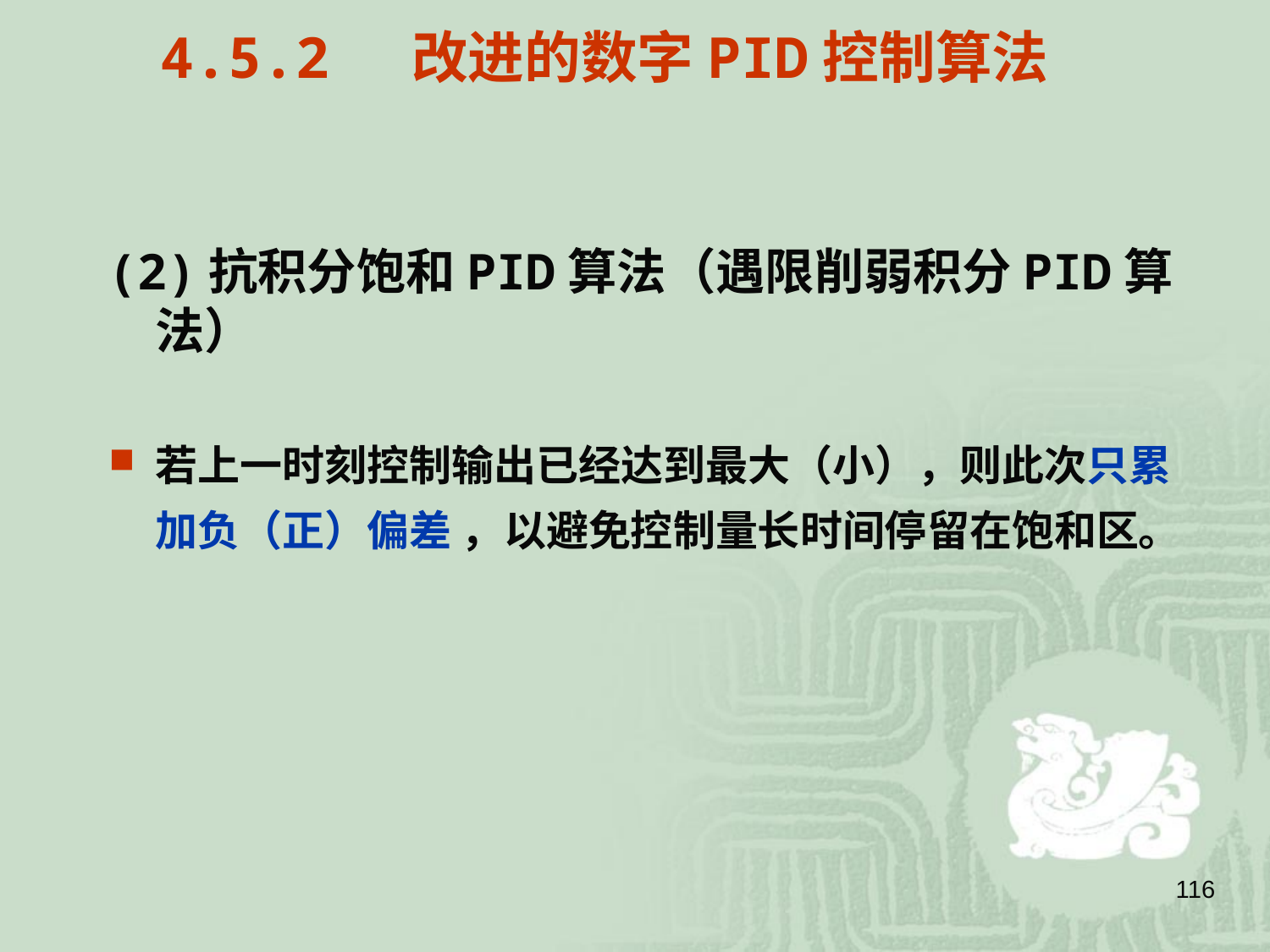

4.5.2  改进的数字PID控制算法
(2)抗积分饱和PID算法（遇限削弱积分PID算法）

若上一时刻控制输出已经达到最大（小），则此次只累加负（正）偏差 ，以避免控制量长时间停留在饱和区。

116